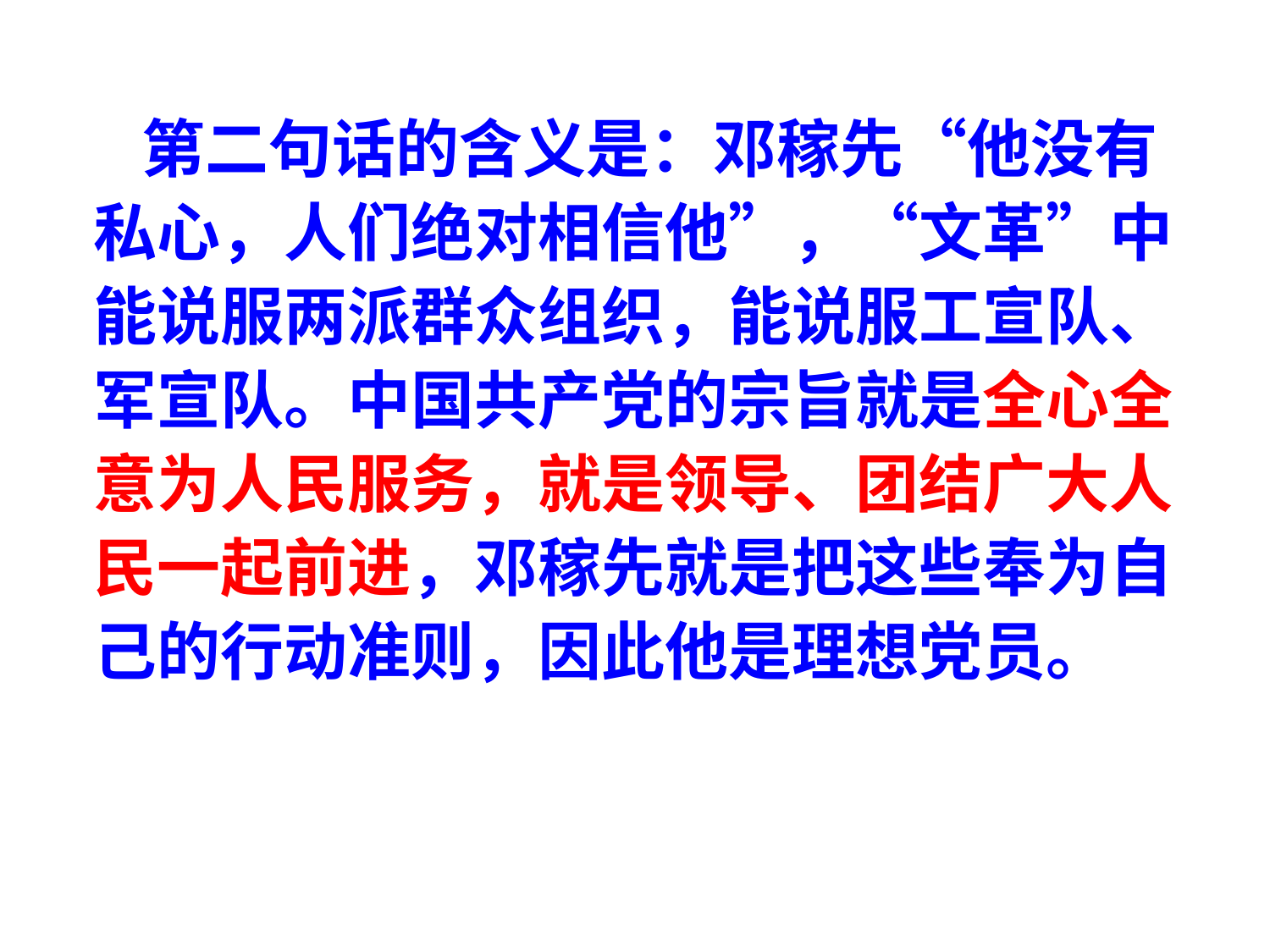

第二句话的含义是：邓稼先“他没有私心，人们绝对相信他”，“文革”中能说服两派群众组织，能说服工宣队、军宣队。中国共产党的宗旨就是全心全意为人民服务，就是领导、团结广大人民一起前进，邓稼先就是把这些奉为自己的行动准则，因此他是理想党员。